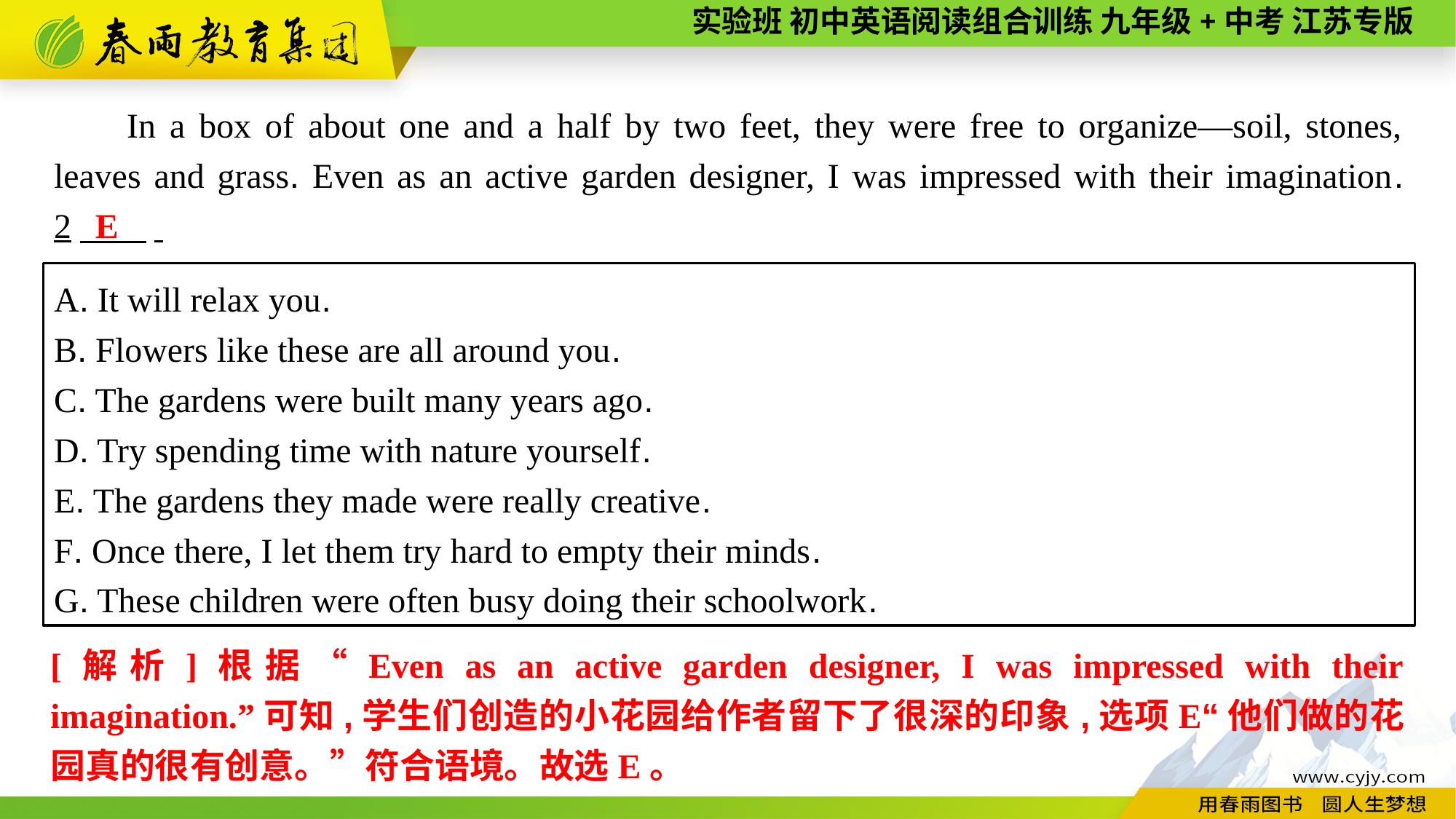

In a box of about one and a half by two feet, they were free to organize—soil, stones, leaves and grass. Even as an active garden designer, I was impressed with their imagination. 2　    .
E
A. It will relax you.
B. Flowers like these are all around you.
C. The gardens were built many years ago.
D. Try spending time with nature yourself.
E. The gardens they made were really creative.
F. Once there, I let them try hard to empty their minds.
G. These children were often busy doing their schoolwork.
[解析]根据“Even as an active garden designer, I was impressed with their imagination.”可知,学生们创造的小花园给作者留下了很深的印象,选项E“他们做的花园真的很有创意。”符合语境。故选E。